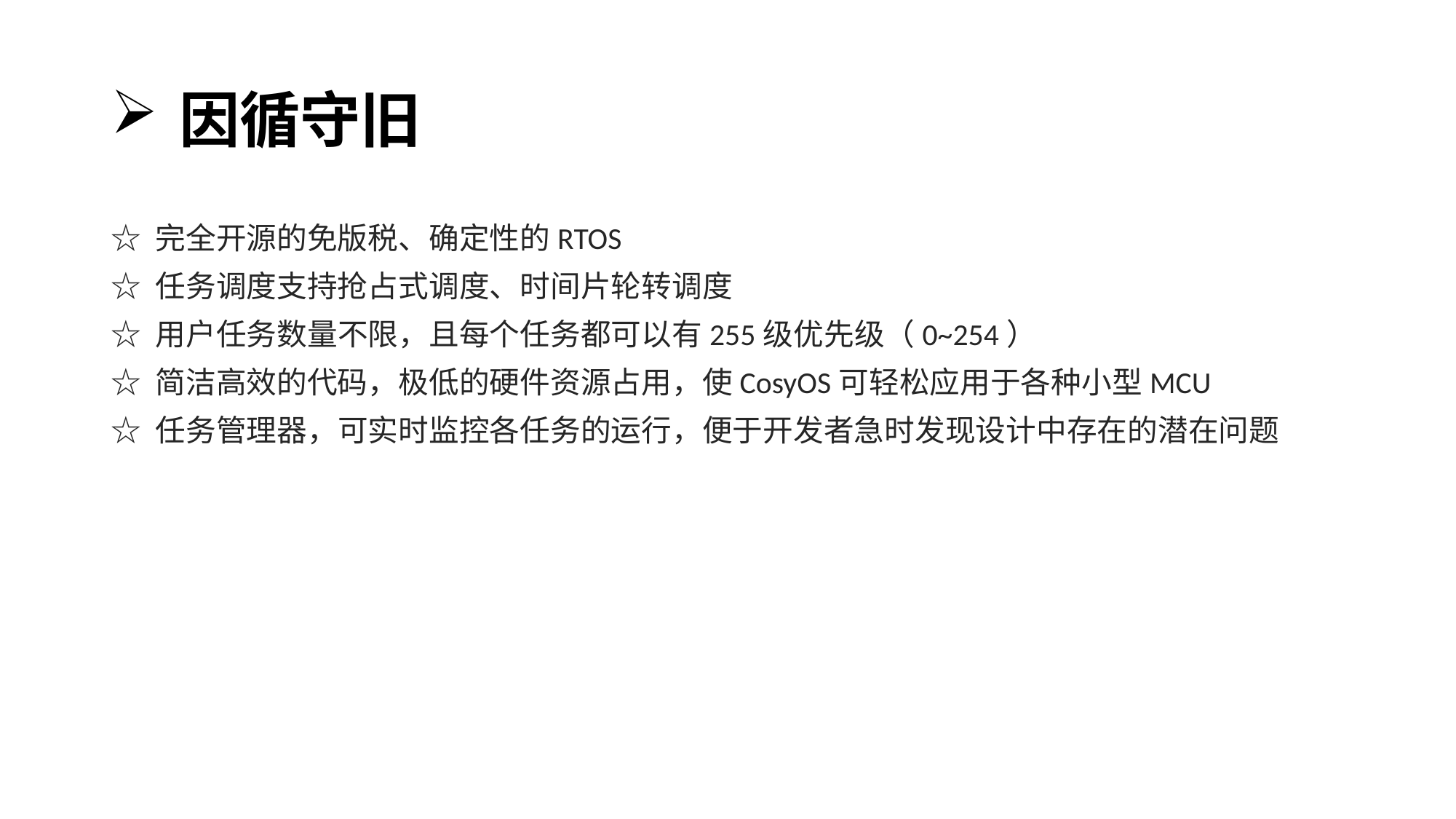

# 因循守旧
☆ 完全开源的免版税、确定性的RTOS
☆ 任务调度支持抢占式调度、时间片轮转调度
☆ 用户任务数量不限，且每个任务都可以有255级优先级（0~254）
☆ 简洁高效的代码，极低的硬件资源占用，使CosyOS可轻松应用于各种小型MCU
☆ 任务管理器，可实时监控各任务的运行，便于开发者急时发现设计中存在的潜在问题